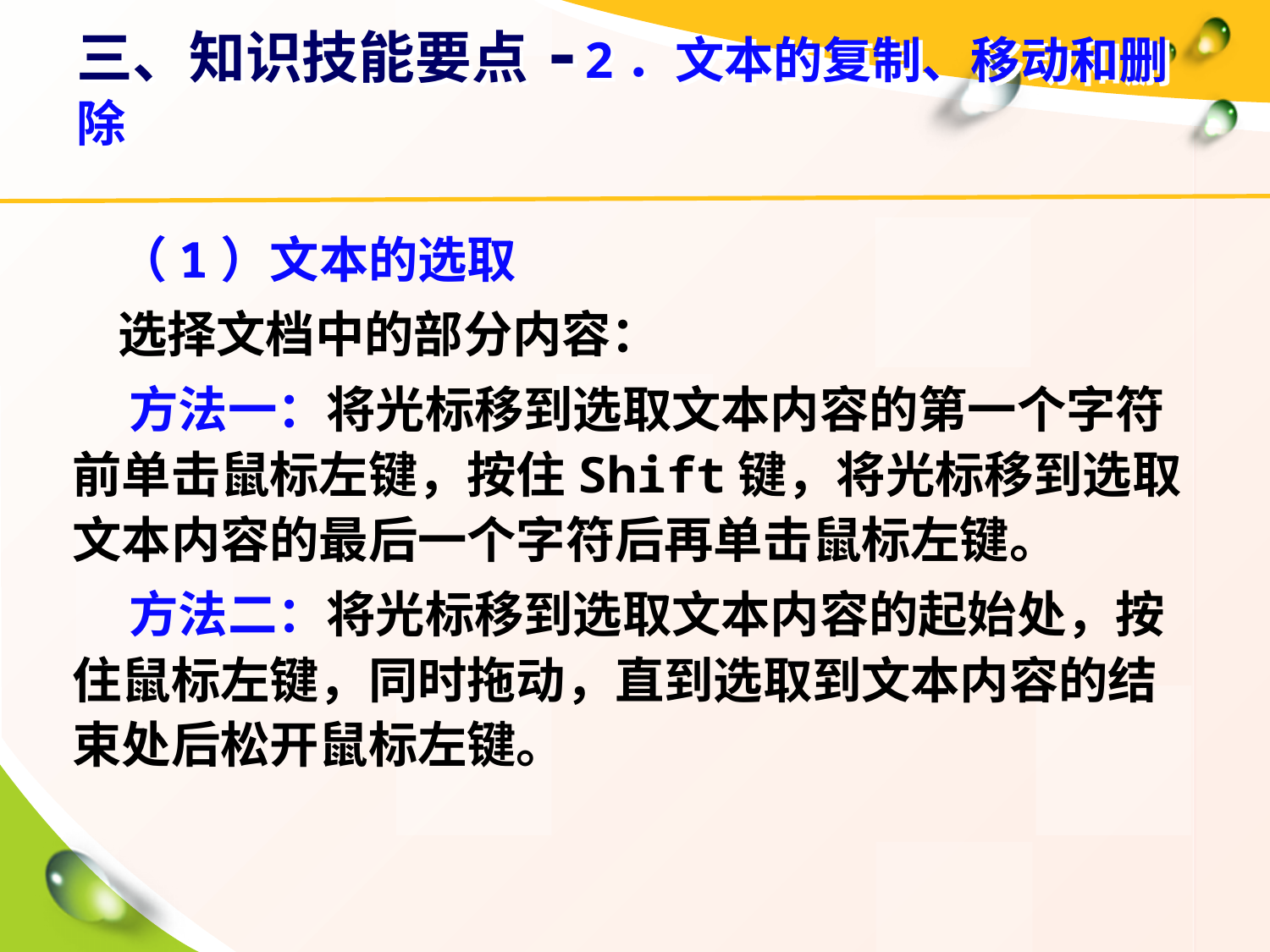

# 三、知识技能要点-2．文本的复制、移动和删除
   （1）文本的选取
   选择文档中的部分内容：
    方法一：将光标移到选取文本内容的第一个字符前单击鼠标左键，按住Shift键，将光标移到选取文本内容的最后一个字符后再单击鼠标左键。
    方法二：将光标移到选取文本内容的起始处，按住鼠标左键，同时拖动，直到选取到文本内容的结束处后松开鼠标左键。